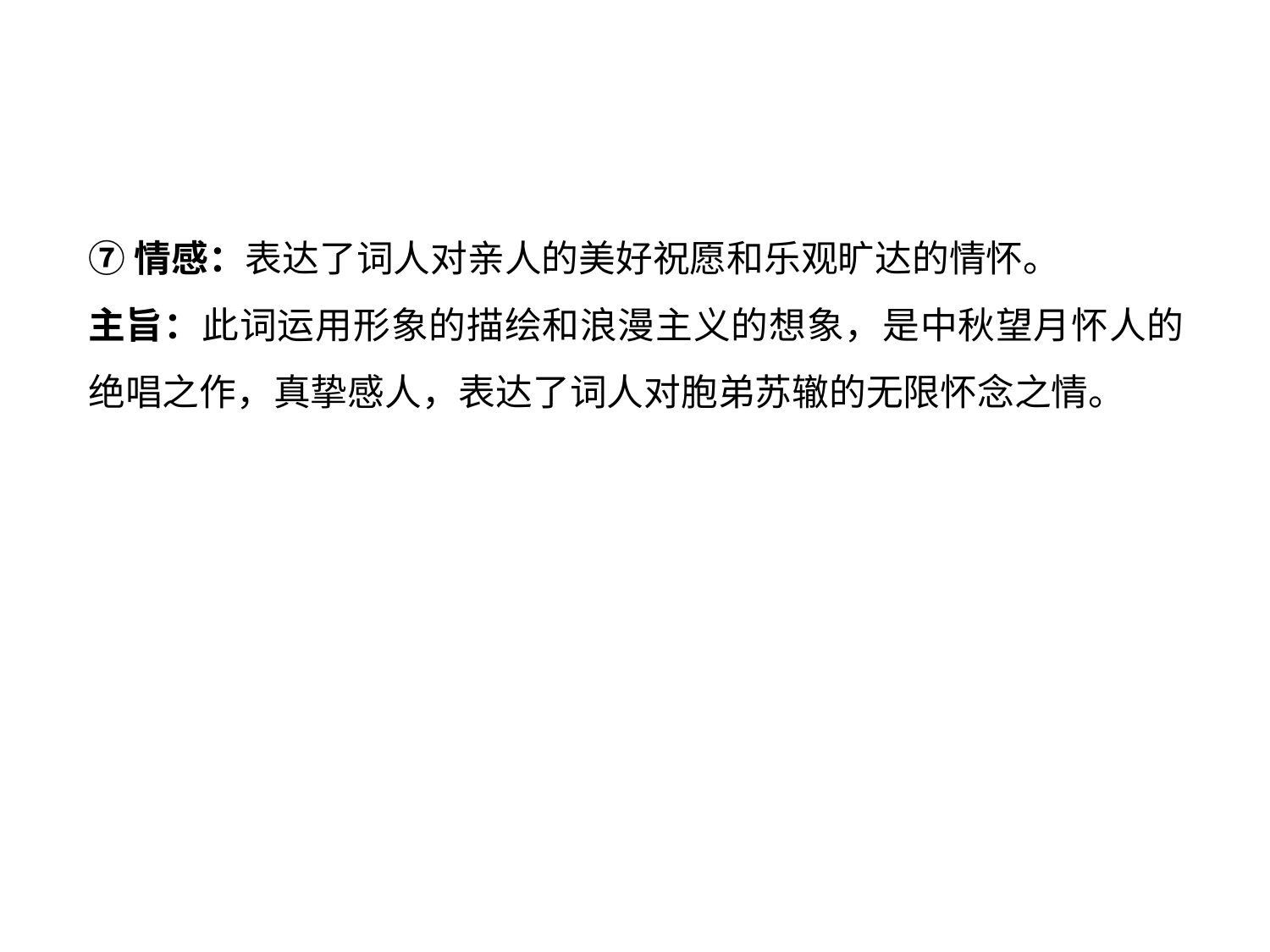

⑦情感：表达了词人对亲人的美好祝愿和乐观旷达的情怀。
主旨：此词运用形象的描绘和浪漫主义的想象，是中秋望月怀人的绝唱之作，真挚感人，表达了词人对胞弟苏辙的无限怀念之情。